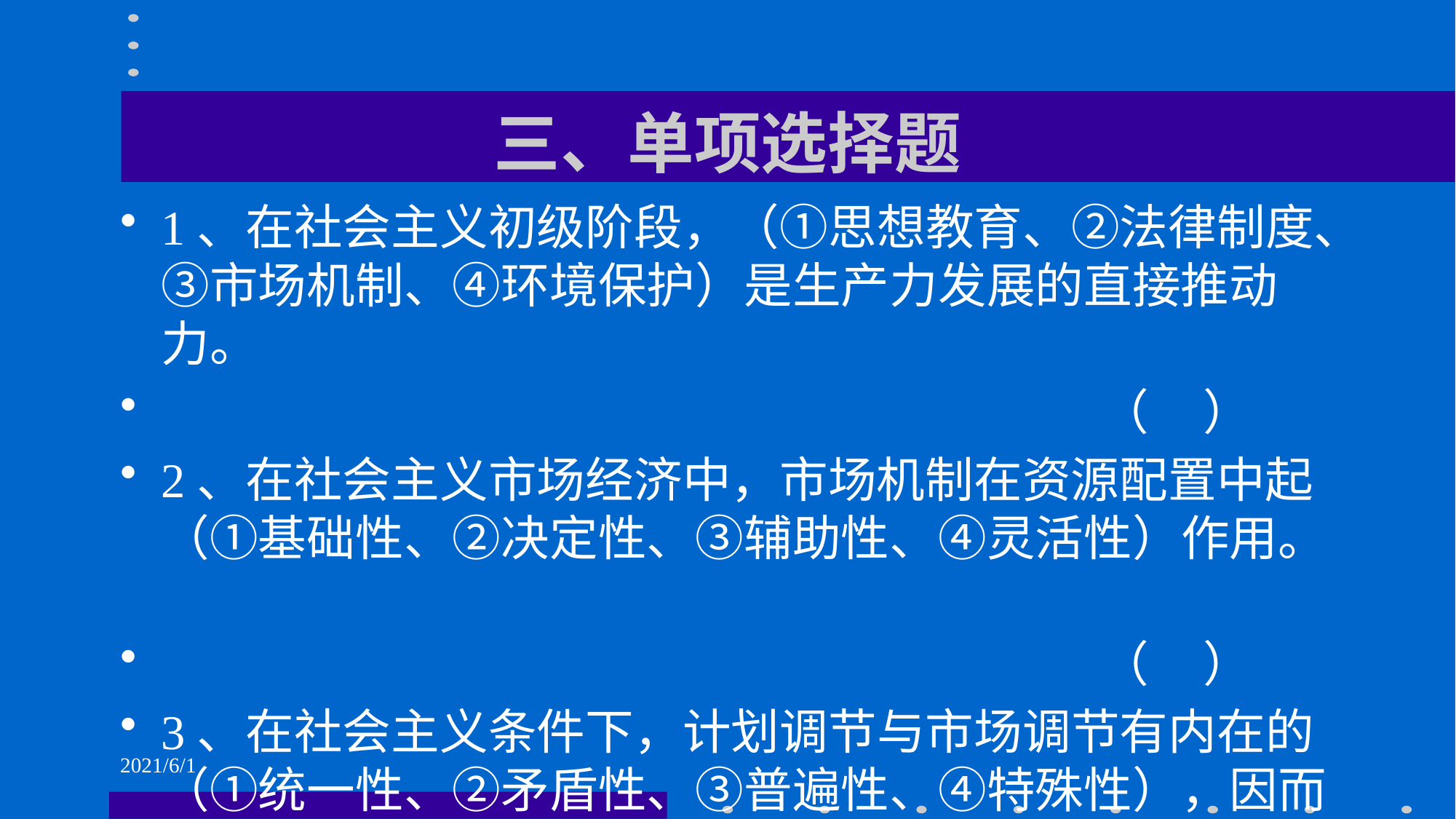

# 三、单项选择题
1、在社会主义初级阶段，（①思想教育、②法律制度、③市场机制、④环境保护）是生产力发展的直接推动力。
                                                                                     （     ）
2、在社会主义市场经济中，市场机制在资源配置中起（①基础性、②决定性、③辅助性、④灵活性）作用。
                                                                                     （     ）
3、在社会主义条件下，计划调节与市场调节有内在的（①统一性、②矛盾性、③普遍性、④特殊性），因而它们的结合不仅可能，而且必要。                                 （     ）
2021/6/1